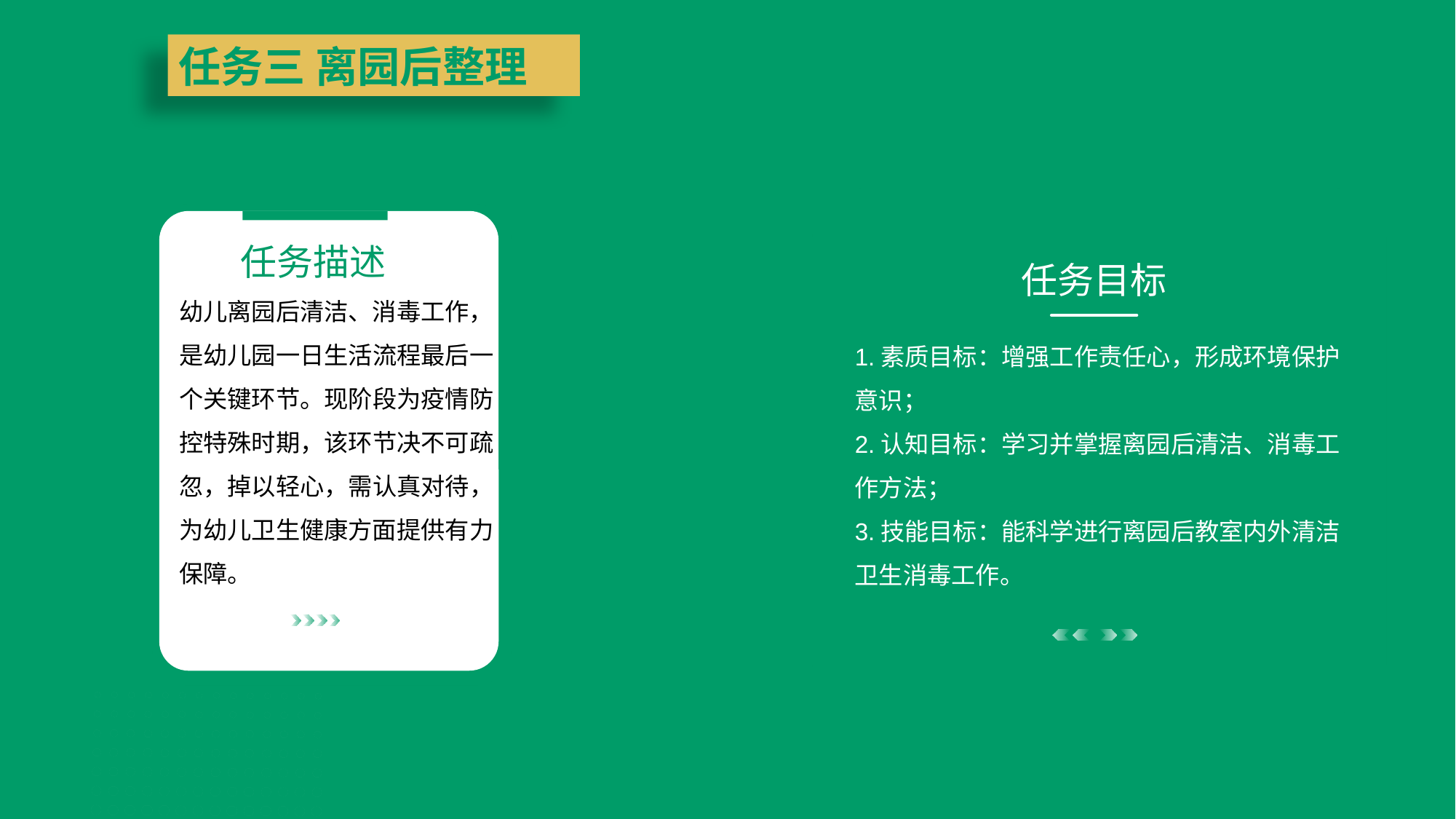

任务三 离园后整理

任务目标
1.素质目标：增强工作责任心，形成环境保护意识；
2.认知目标：学习并掌握离园后清洁、消毒工作方法；
3.技能目标：能科学进行离园后教室内外清洁卫生消毒工作。

任务描述
幼儿离园后清洁、消毒工作，是幼儿园一日生活流程最后一个关键环节。现阶段为疫情防控特殊时期，该环节决不可疏忽，掉以轻心，需认真对待，为幼儿卫生健康方面提供有力保障。